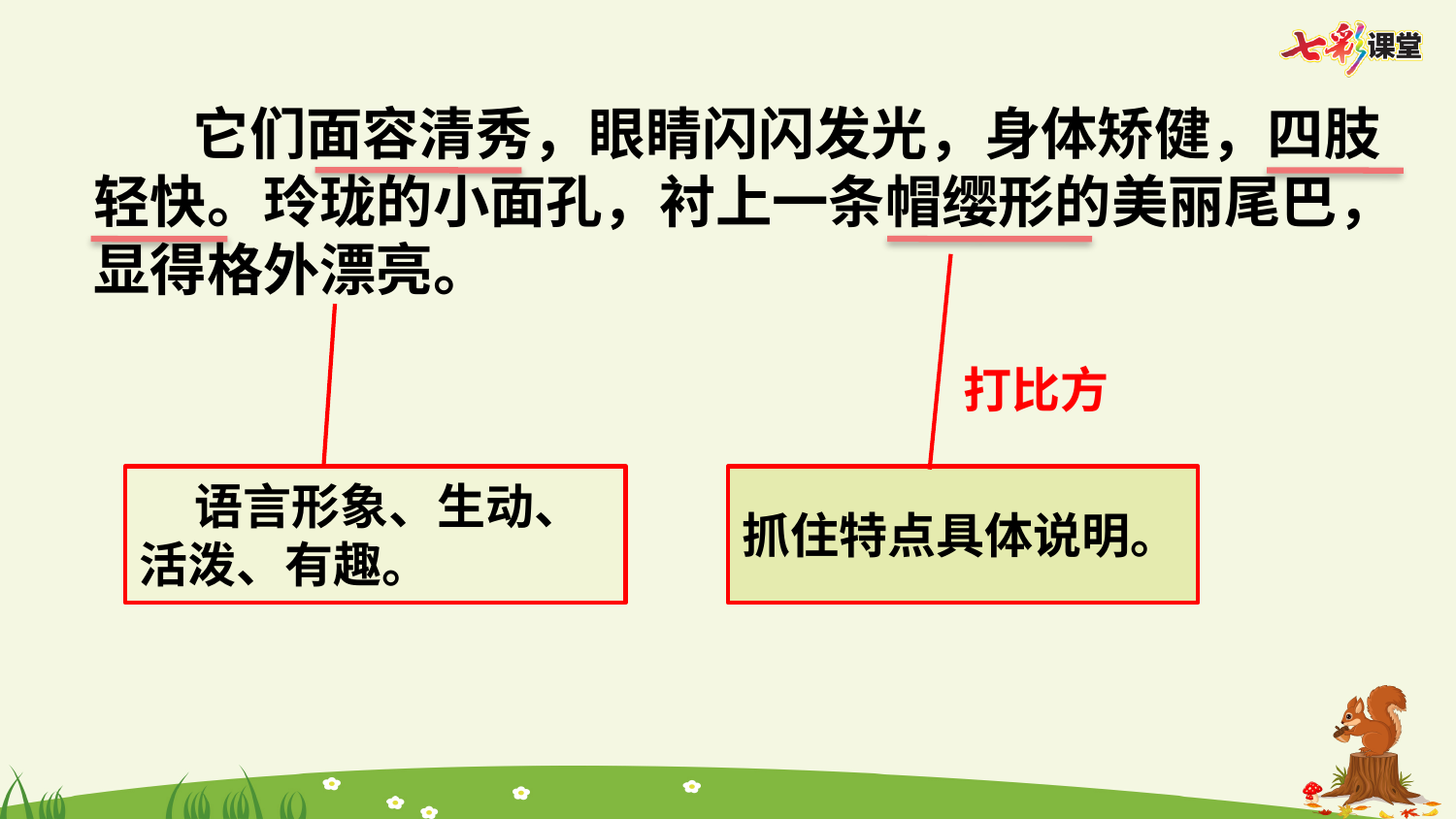

它们面容清秀，眼睛闪闪发光，身体矫健，四肢轻快。玲珑的小面孔，衬上一条帽缨形的美丽尾巴，显得格外漂亮。
打比方
    语言形象、生动、活泼、有趣。
抓住特点具体说明。